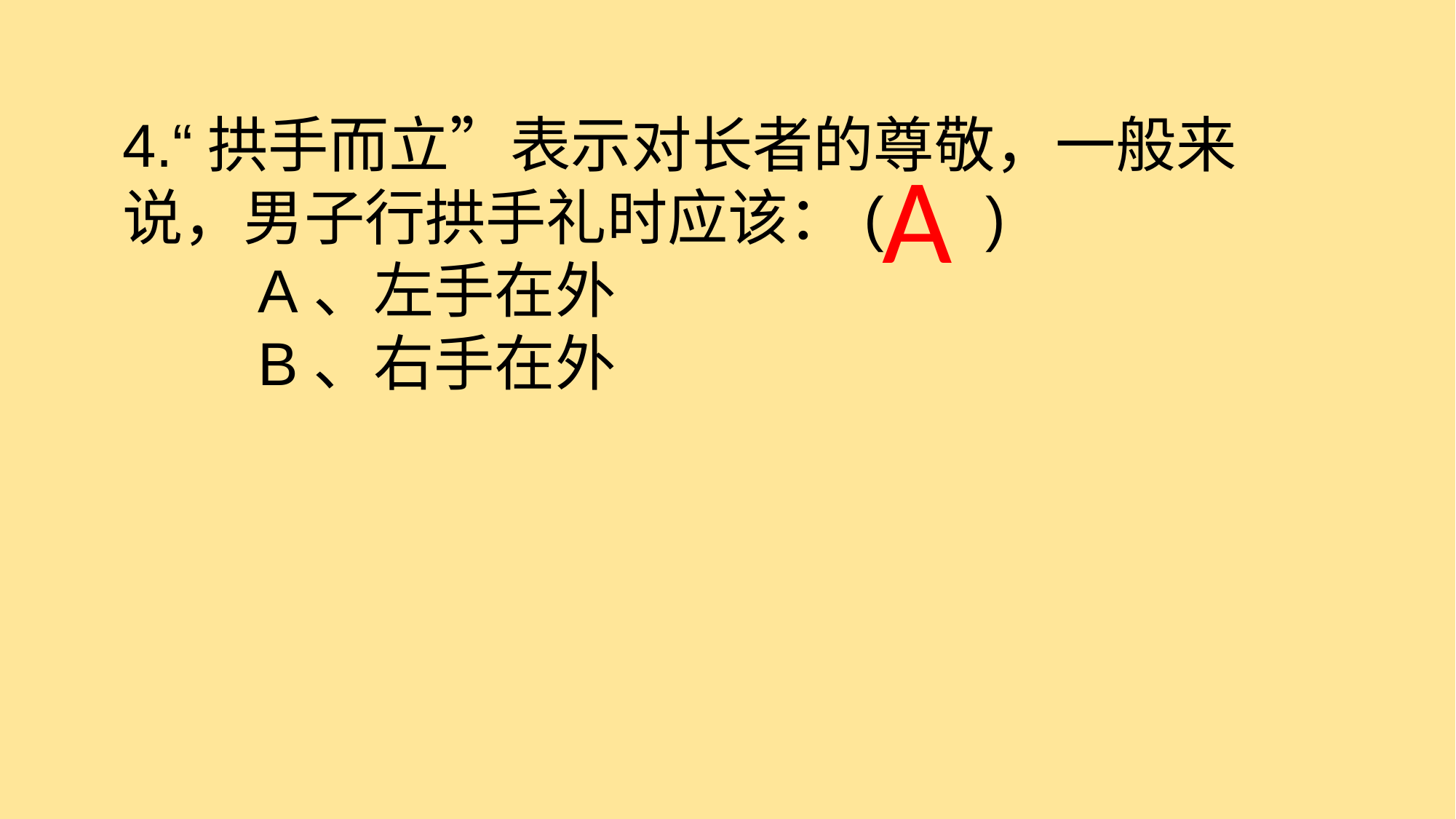

4.“拱手而立”表示对长者的尊敬，一般来说，男子行拱手礼时应该：(      )
　　A、左手在外
　　B、右手在外
  A